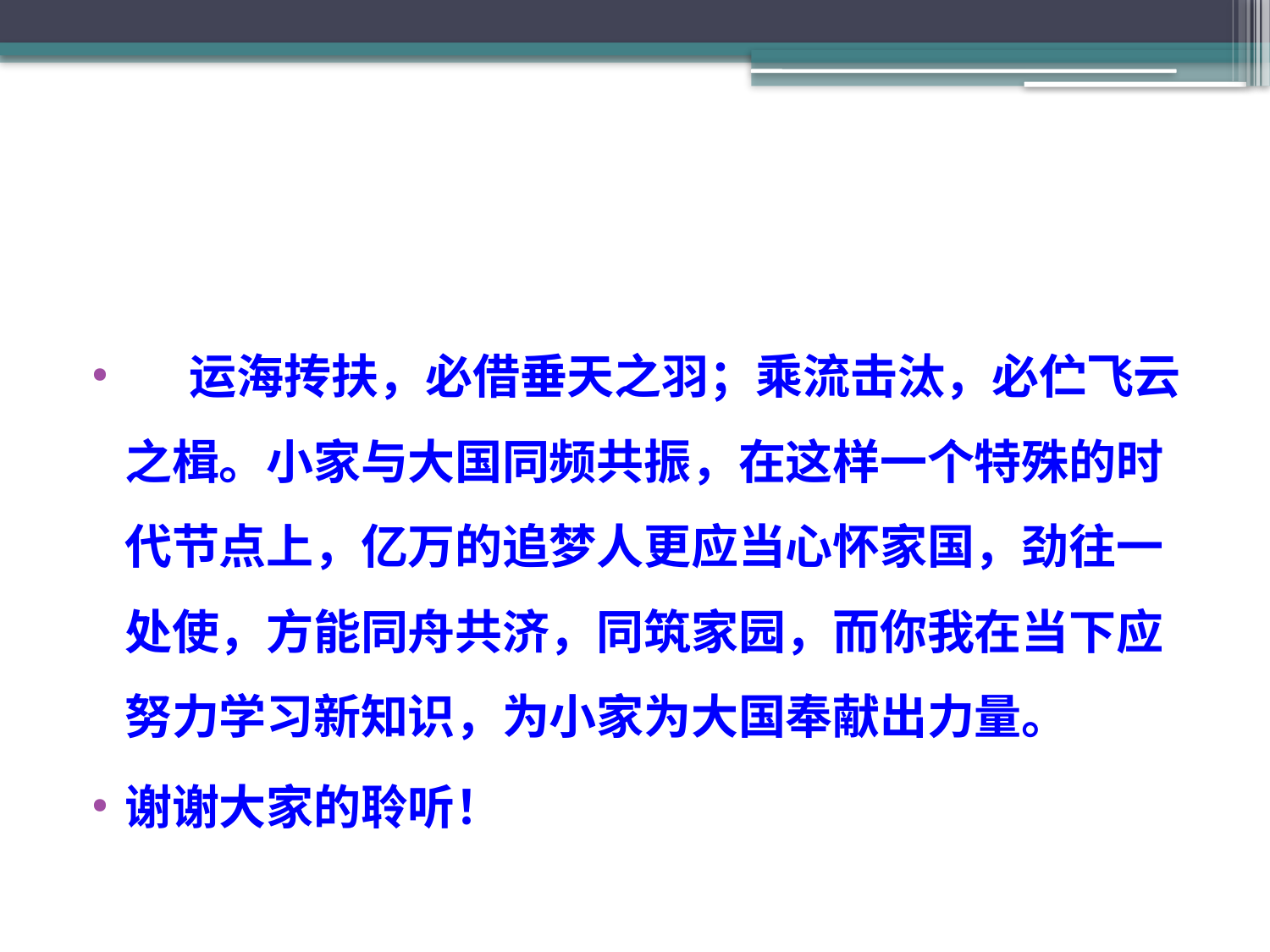

#
     运海抟扶，必借垂天之羽；乘流击汰，必伫飞云之楫。小家与大国同频共振，在这样一个特殊的时代节点上，亿万的追梦人更应当心怀家国，劲往一处使，方能同舟共济，同筑家园，而你我在当下应努力学习新知识，为小家为大国奉献出力量。
谢谢大家的聆听！